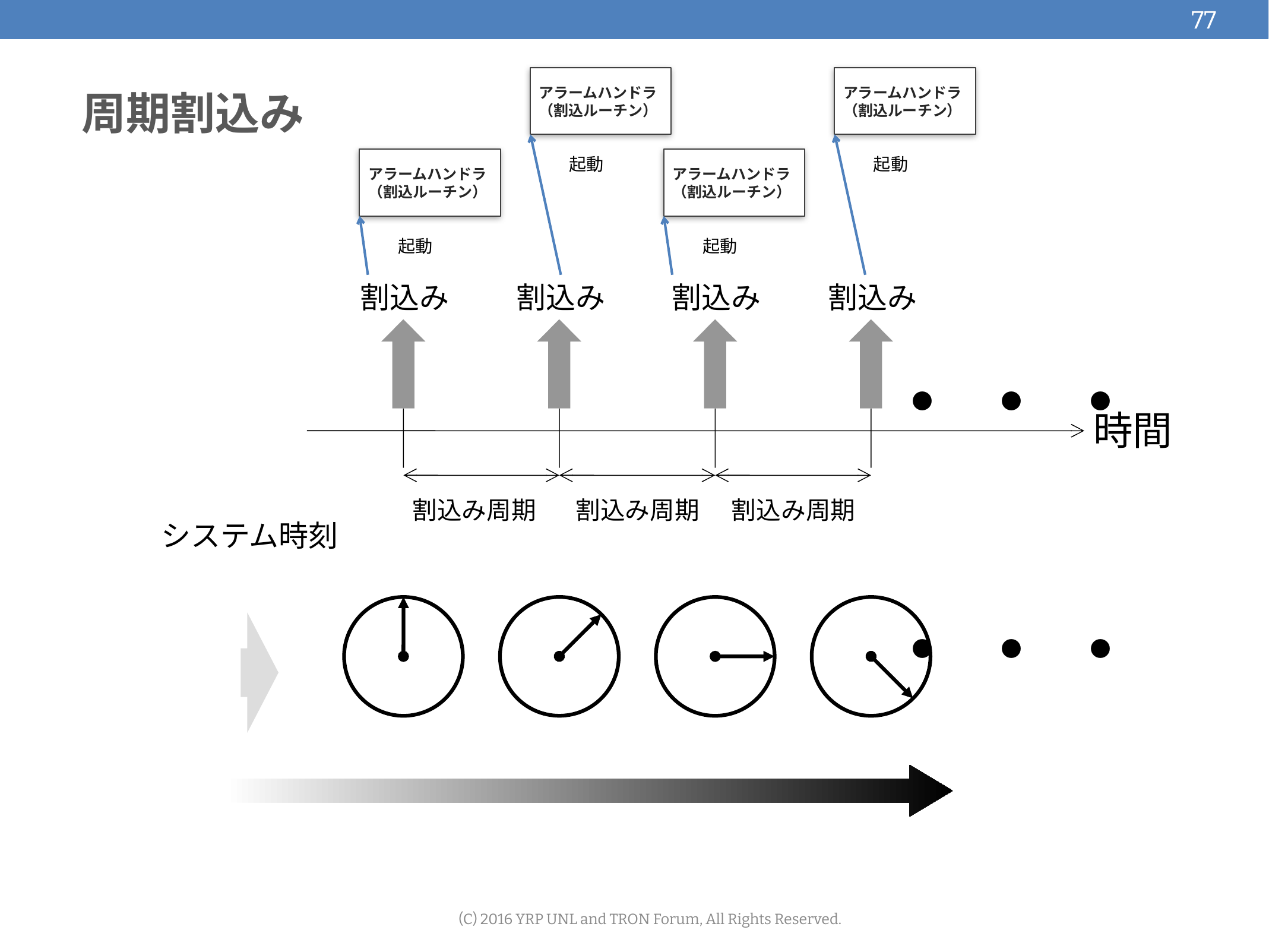

77
77
# 周期割込み
アラームハンドラ
（割込ルーチン）
アラームハンドラ
（割込ルーチン）
アラームハンドラ
（割込ルーチン）
起動
アラームハンドラ
（割込ルーチン）
起動
起動
起動
割込み
割込み
割込み
割込み

・・・
時間

割込み周期
割込み周期
割込み周期
システム時刻
・・・

(C) 2016 YRP UNL and TRON Forum, All Rights Reserved.